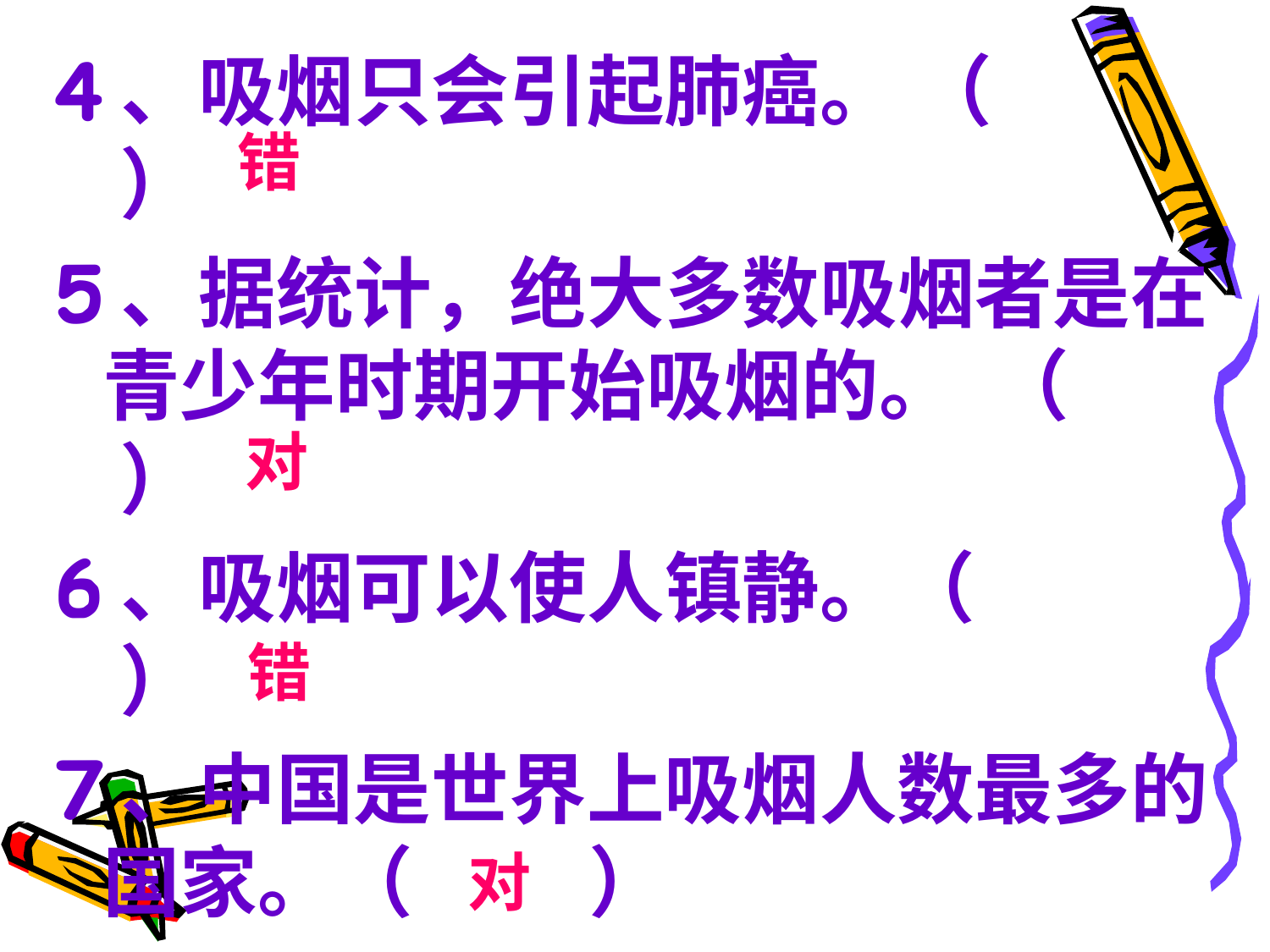

4、吸烟只会引起肺癌。 （          ）
5、据统计，绝大多数吸烟者是在青少年时期开始吸烟的。  （          ）
6、吸烟可以使人镇静。（          ）
7、中国是世界上吸烟人数最多的国家。（          ）
错
对
错
对